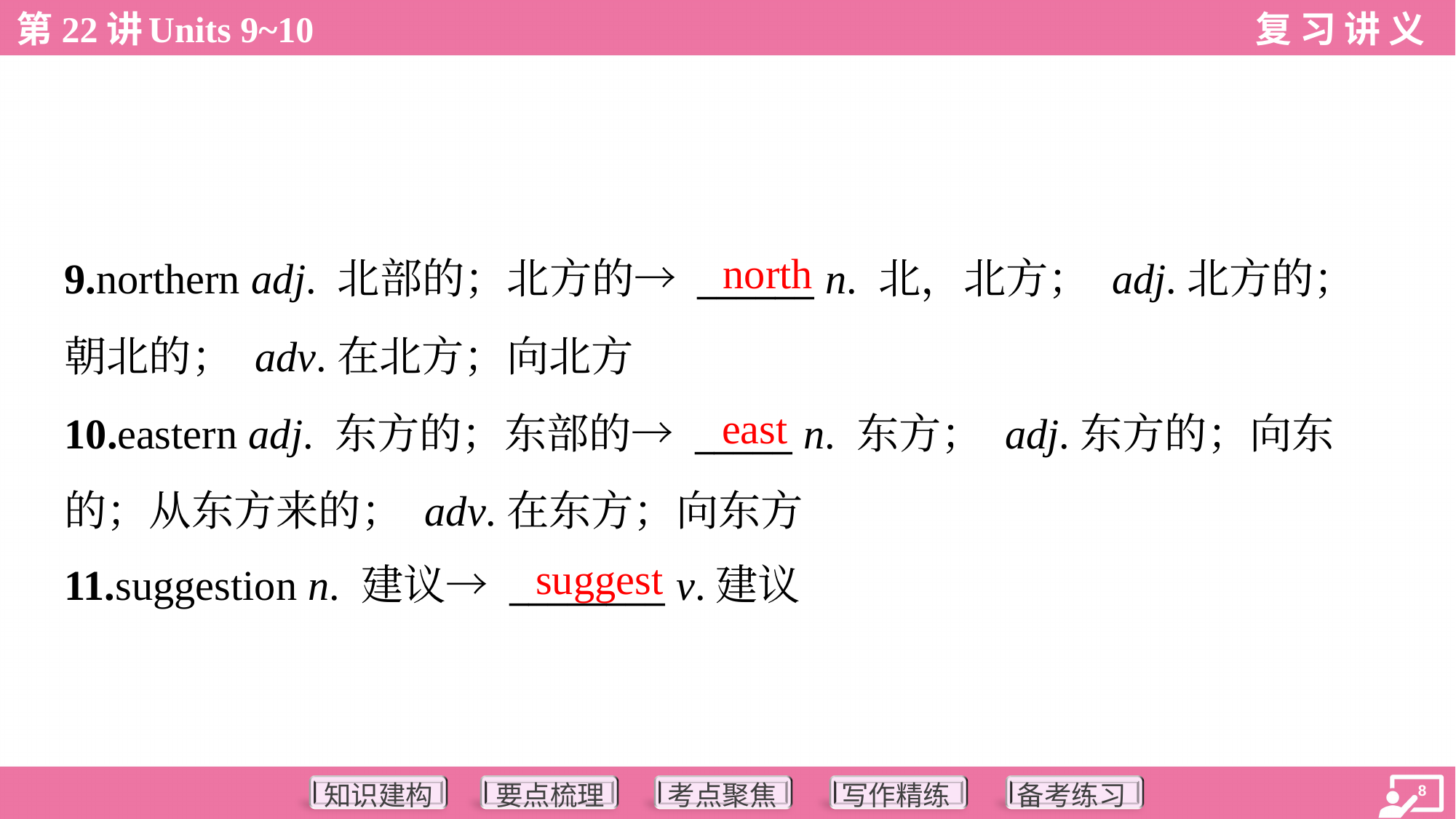

north
9.northern adj. 北部的；北方的→ ______ n. 北，北方； adj.北方的；
朝北的； adv.在北方；向北方
10.eastern adj. 东方的；东部的→ _____ n. 东方； adj.东方的；向东
的；从东方来的； adv.在东方；向东方
11.suggestion n. 建议→ ________ v.建议
east
suggest